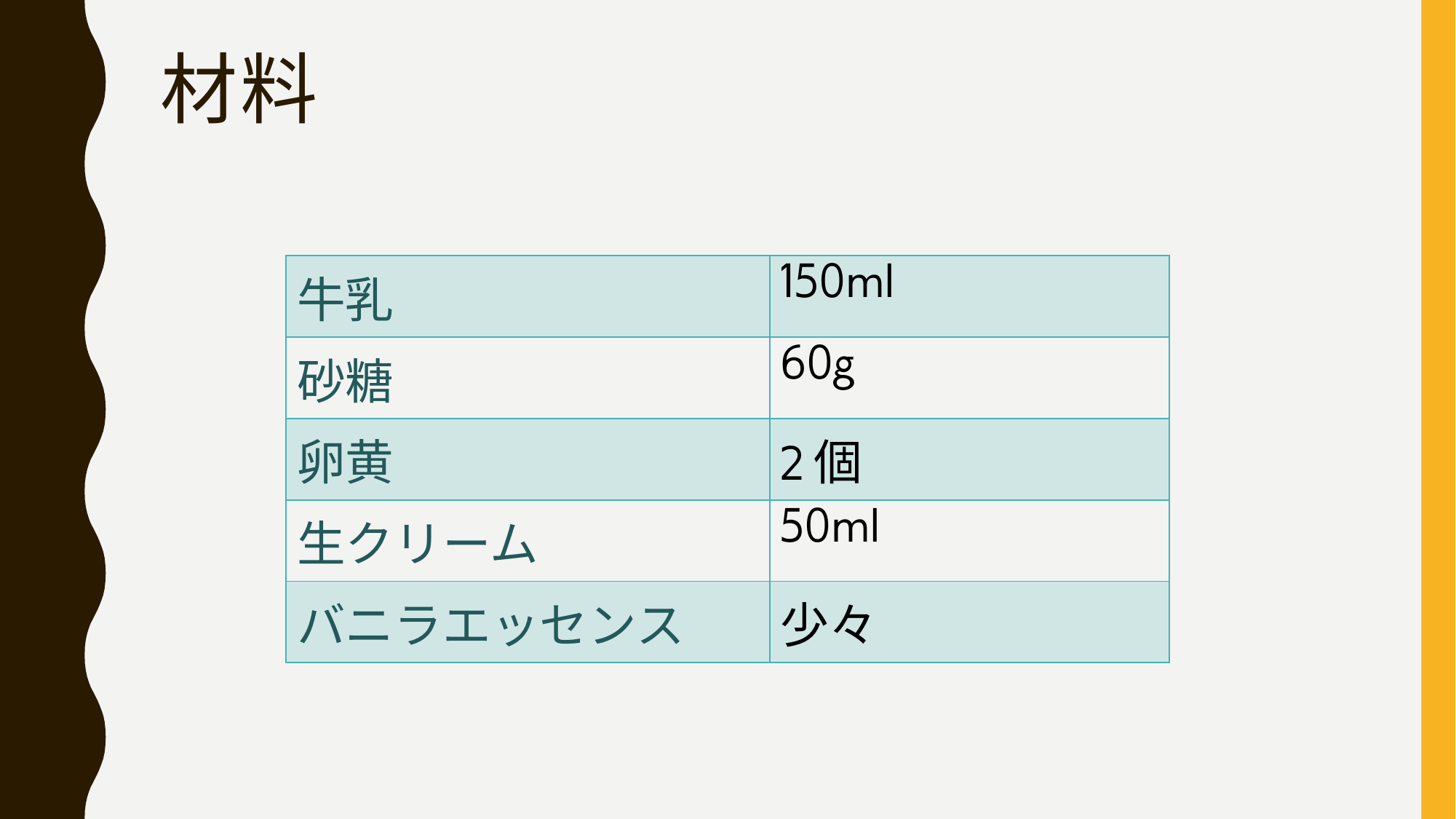

# 材料
| 牛乳 | 150ml |
| --- | --- |
| 砂糖 | 60g |
| 卵黄 | 2個 |
| 生クリーム | 50ml |
| バニラエッセンス | 少々 |